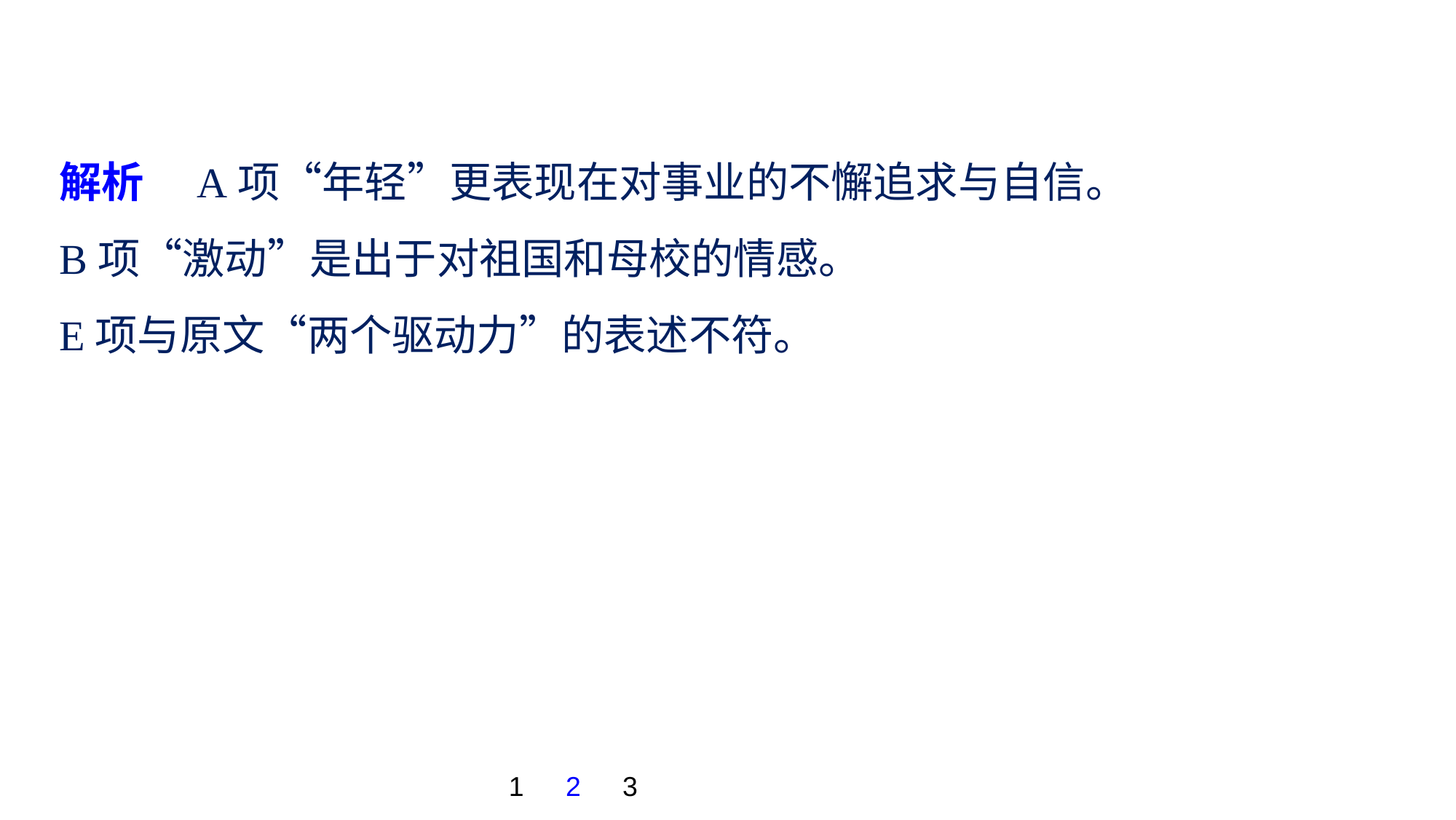

解析　A项“年轻”更表现在对事业的不懈追求与自信。
B项“激动”是出于对祖国和母校的情感。
E项与原文“两个驱动力”的表述不符。
1
2
3